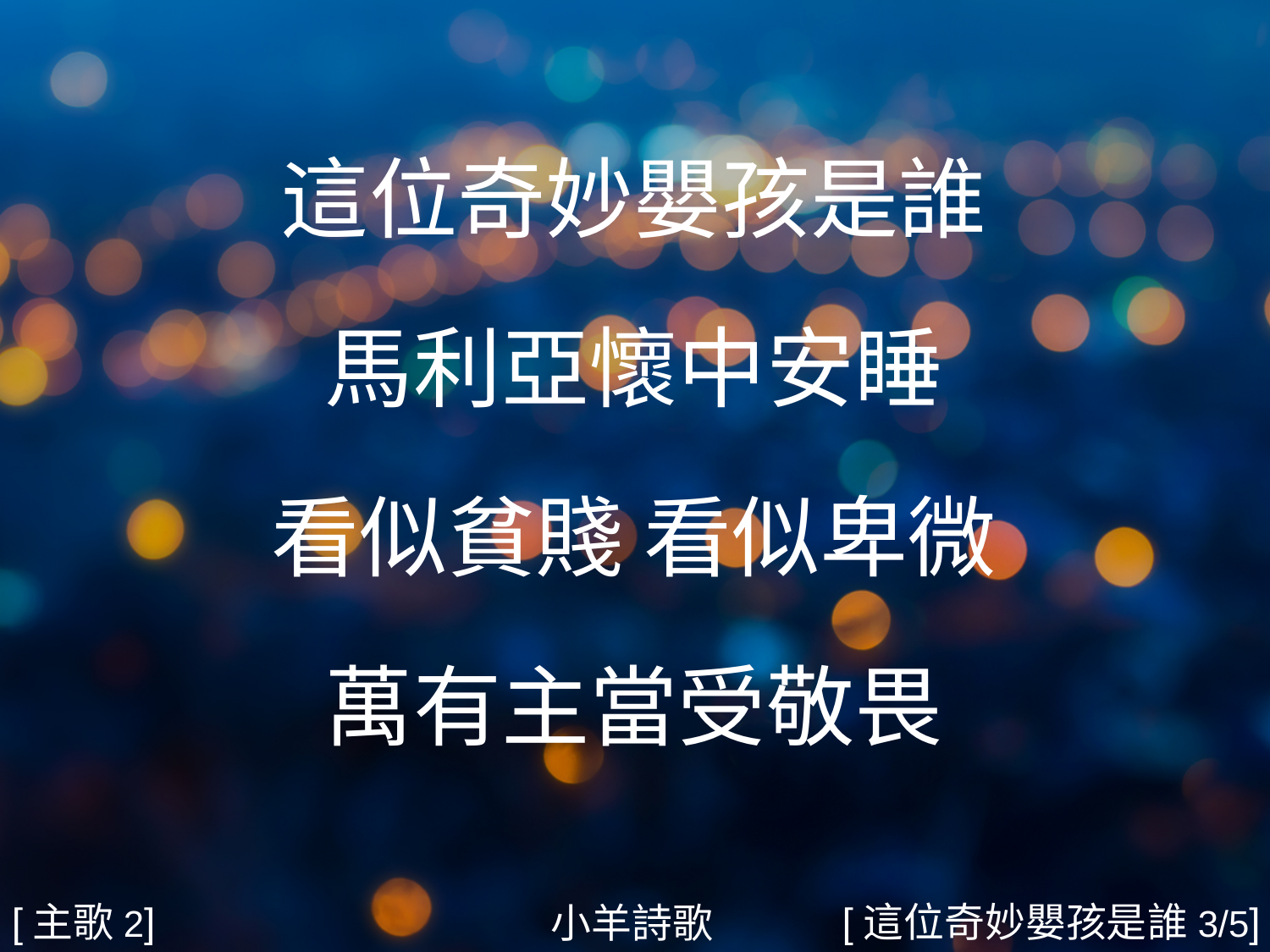

這位奇妙嬰孩是誰

馬利亞懷中安睡

看似貧賤 看似卑微

萬有主當受敬畏

#

[主歌2]
[這位奇妙嬰孩是誰3/5]
小羊詩歌